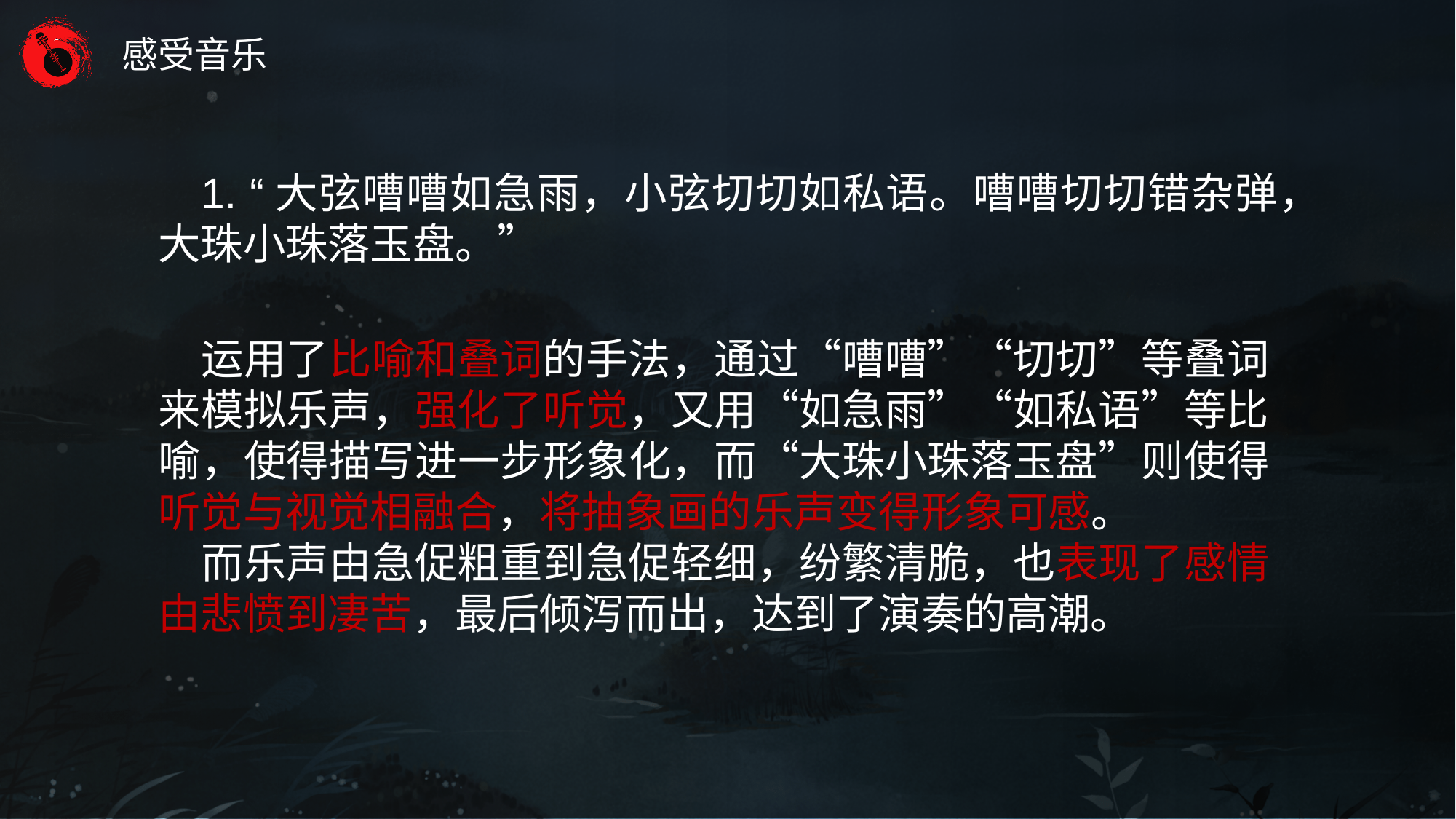

1. “大弦嘈嘈如急雨，小弦切切如私语。嘈嘈切切错杂弹，大珠小珠落玉盘。”
运用了比喻和叠词的手法，通过“嘈嘈”“切切”等叠词来模拟乐声，强化了听觉，又用“如急雨”“如私语”等比喻，使得描写进一步形象化，而“大珠小珠落玉盘”则使得听觉与视觉相融合，将抽象画的乐声变得形象可感。
而乐声由急促粗重到急促轻细，纷繁清脆，也表现了感情由悲愤到凄苦，最后倾泻而出，达到了演奏的高潮。